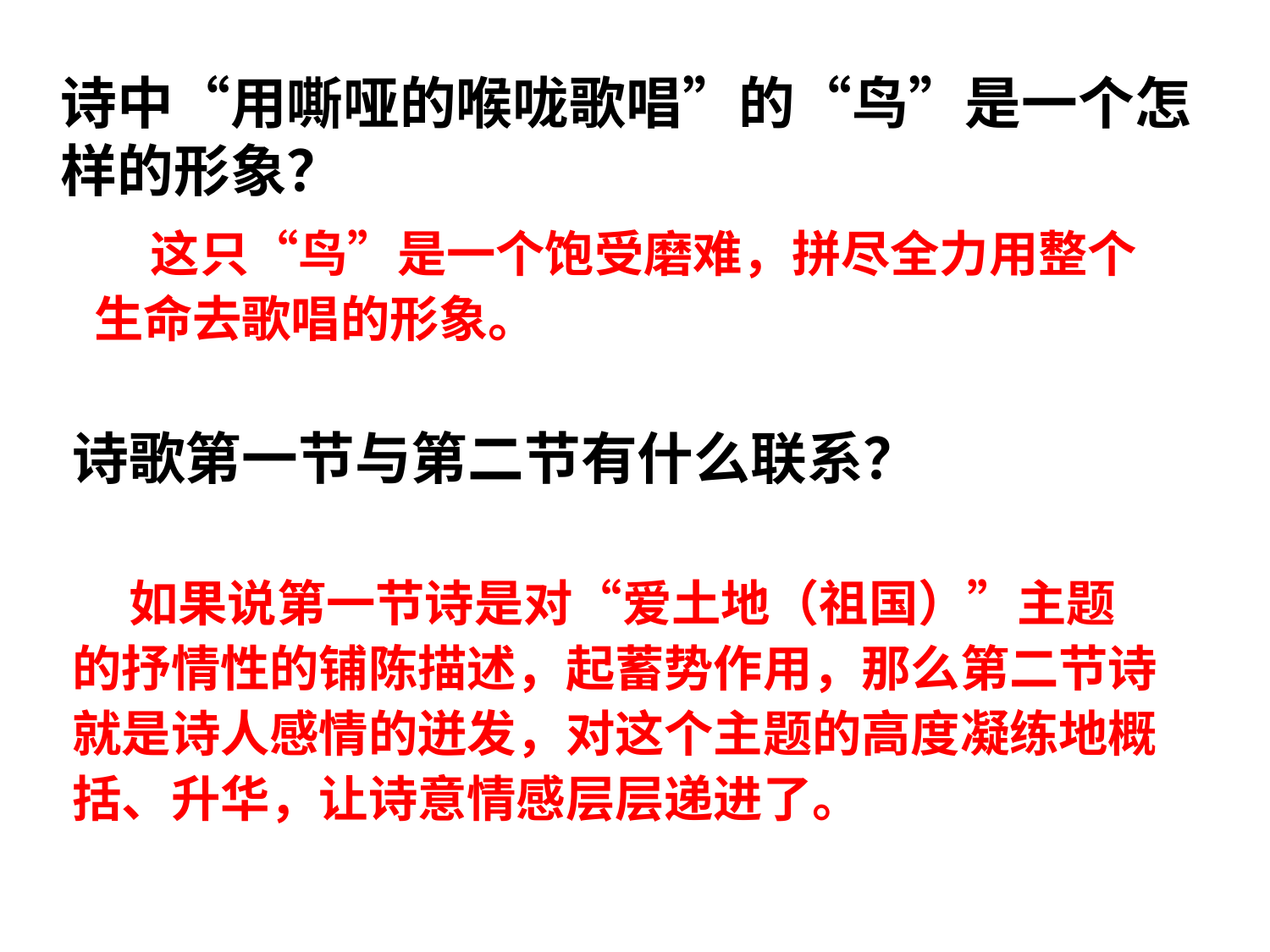

诗中“用嘶哑的喉咙歌唱”的“鸟”是一个怎样的形象？
    这只“鸟”是一个饱受磨难，拼尽全力用整个生命去歌唱的形象。
诗歌第一节与第二节有什么联系？
    如果说第一节诗是对“爱土地（祖国）”主题的抒情性的铺陈描述，起蓄势作用，那么第二节诗就是诗人感情的迸发，对这个主题的高度凝练地概括、升华，让诗意情感层层递进了。